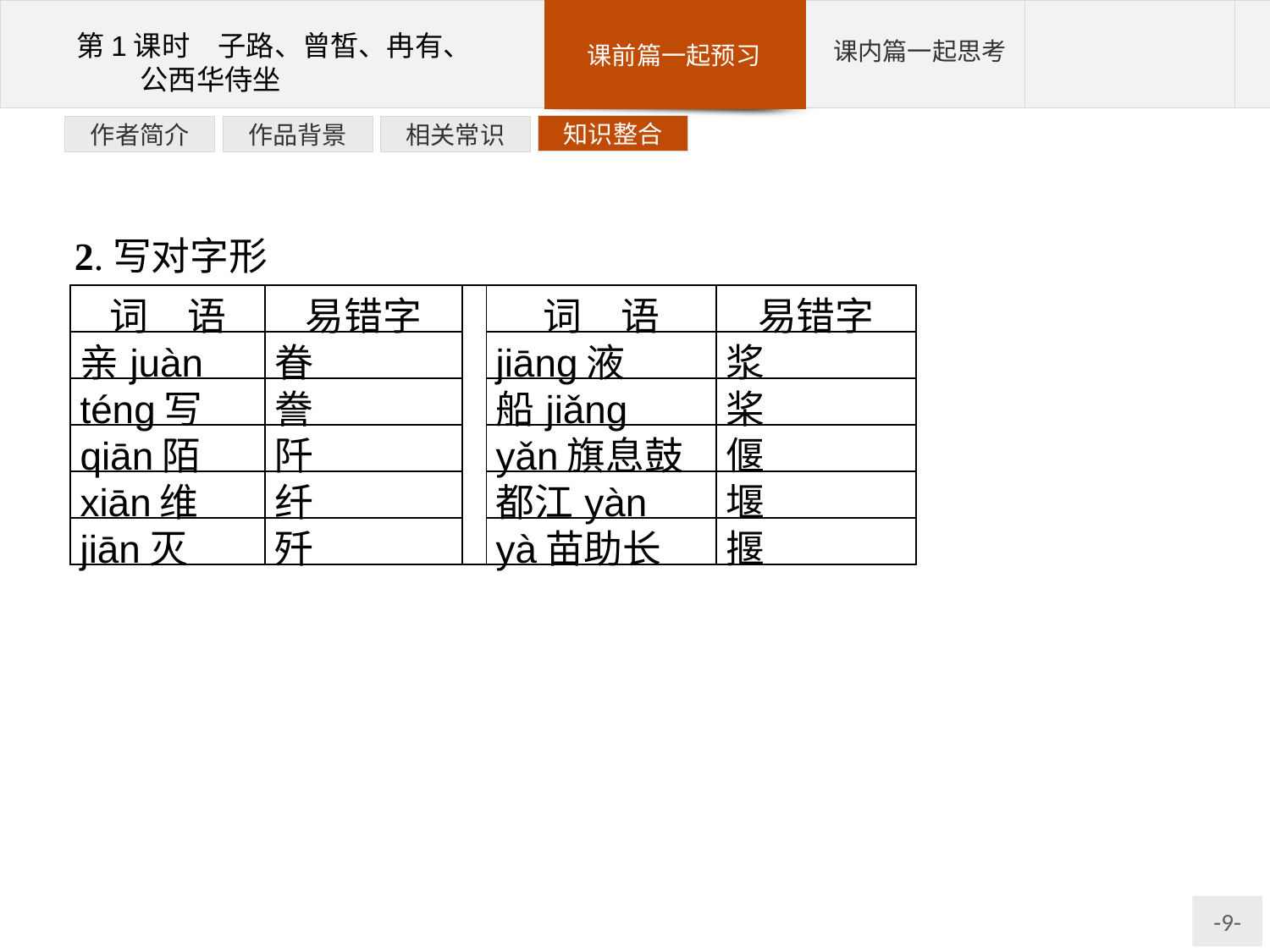

知识整合
相关常识
作品背景
作者简介
2.写对字形
| 词　语 | 易错字 |  | 词　语 | 易错字 |
| --- | --- | --- | --- | --- |
| 亲juàn | 眷 |  | jiānɡ液 | 浆 |
| ténɡ写 | 誊 |  | 船jiǎnɡ | 桨 |
| qiān陌 | 阡 |  | yǎn旗息鼓 | 偃 |
| xiān维 | 纤 |  | 都江yàn | 堰 |
| jiān灭 | 歼 |  | yà苗助长 | 揠 |